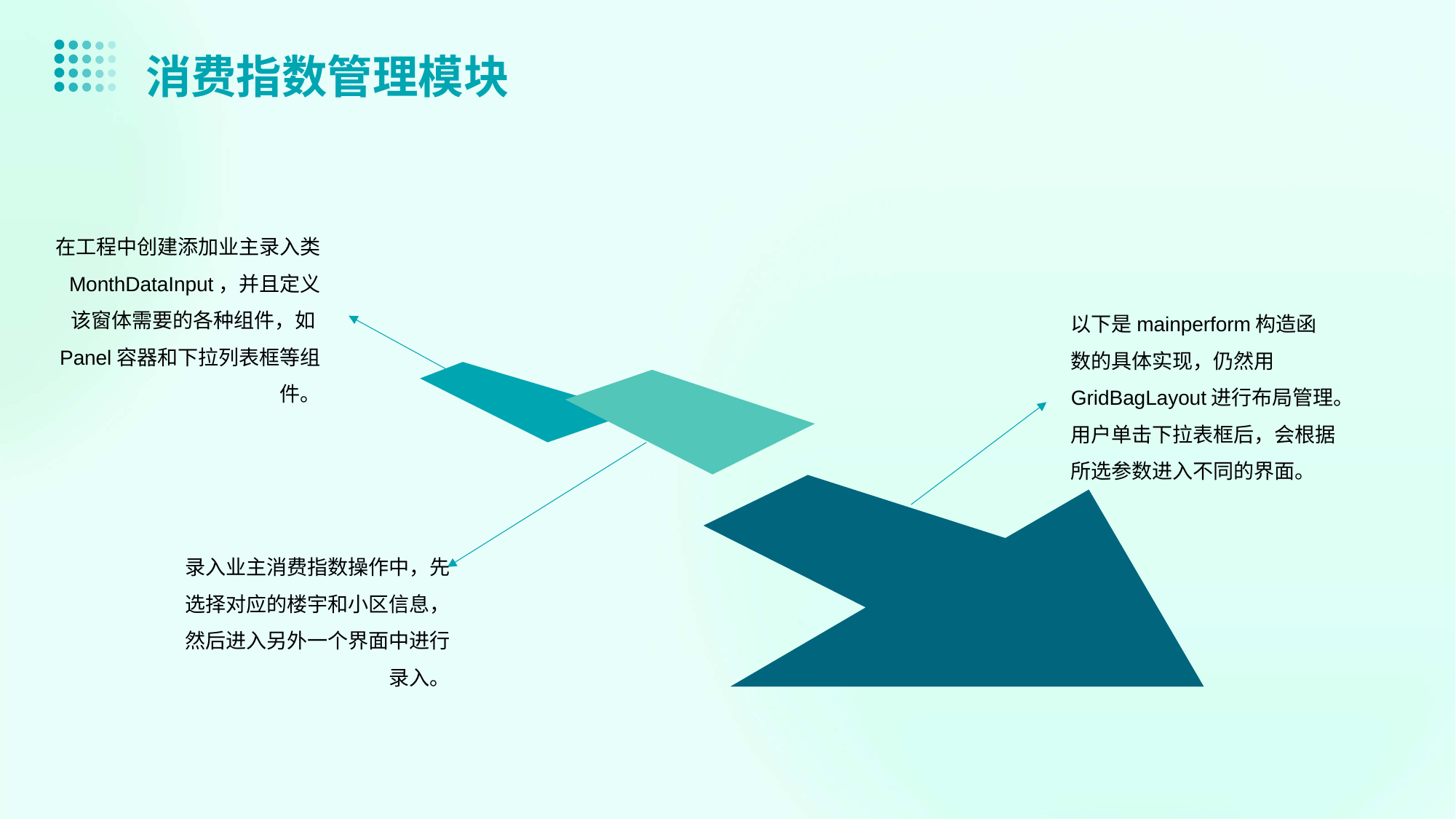

消费指数管理模块

在工程中创建添加业主录入类MonthDataInput，并且定义该窗体需要的各种组件，如Panel容器和下拉列表框等组件。
以下是mainperform构造函数的具体实现，仍然用GridBagLayout进行布局管理。用户单击下拉表框后，会根据所选参数进入不同的界面。

录入业主消费指数操作中，先选择对应的楼宇和小区信息，然后进入另外一个界面中进行录入。